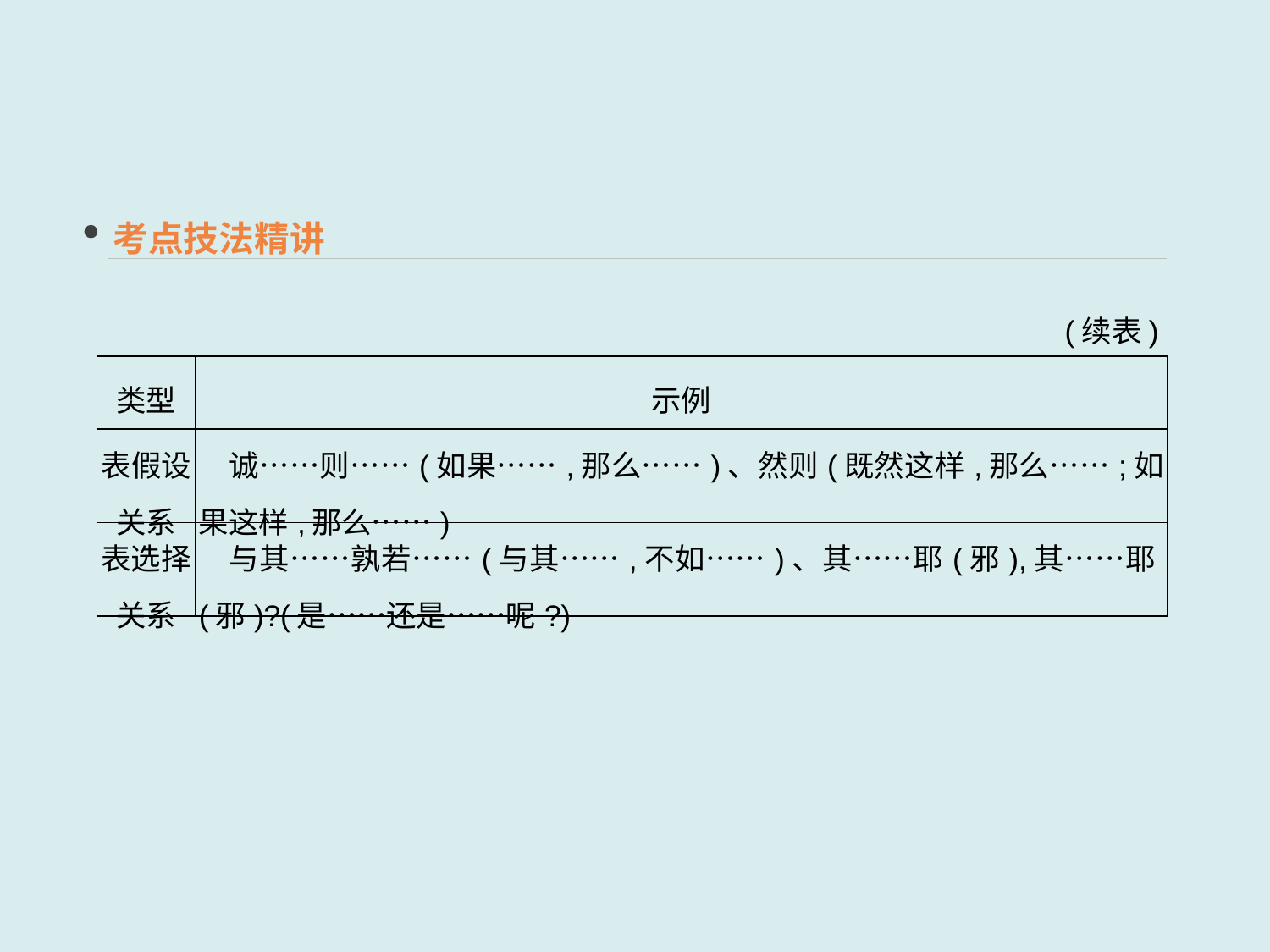

考点技法精讲

(续表)
| 类型 | 示例 |
| --- | --- |
| 表假设关系 | 诚……则……(如果……,那么……)、然则(既然这样,那么……;如果这样,那么……) |
| 表选择关系 | 与其……孰若……(与其……,不如……)、其……耶(邪),其……耶(邪)?(是……还是……呢?) |